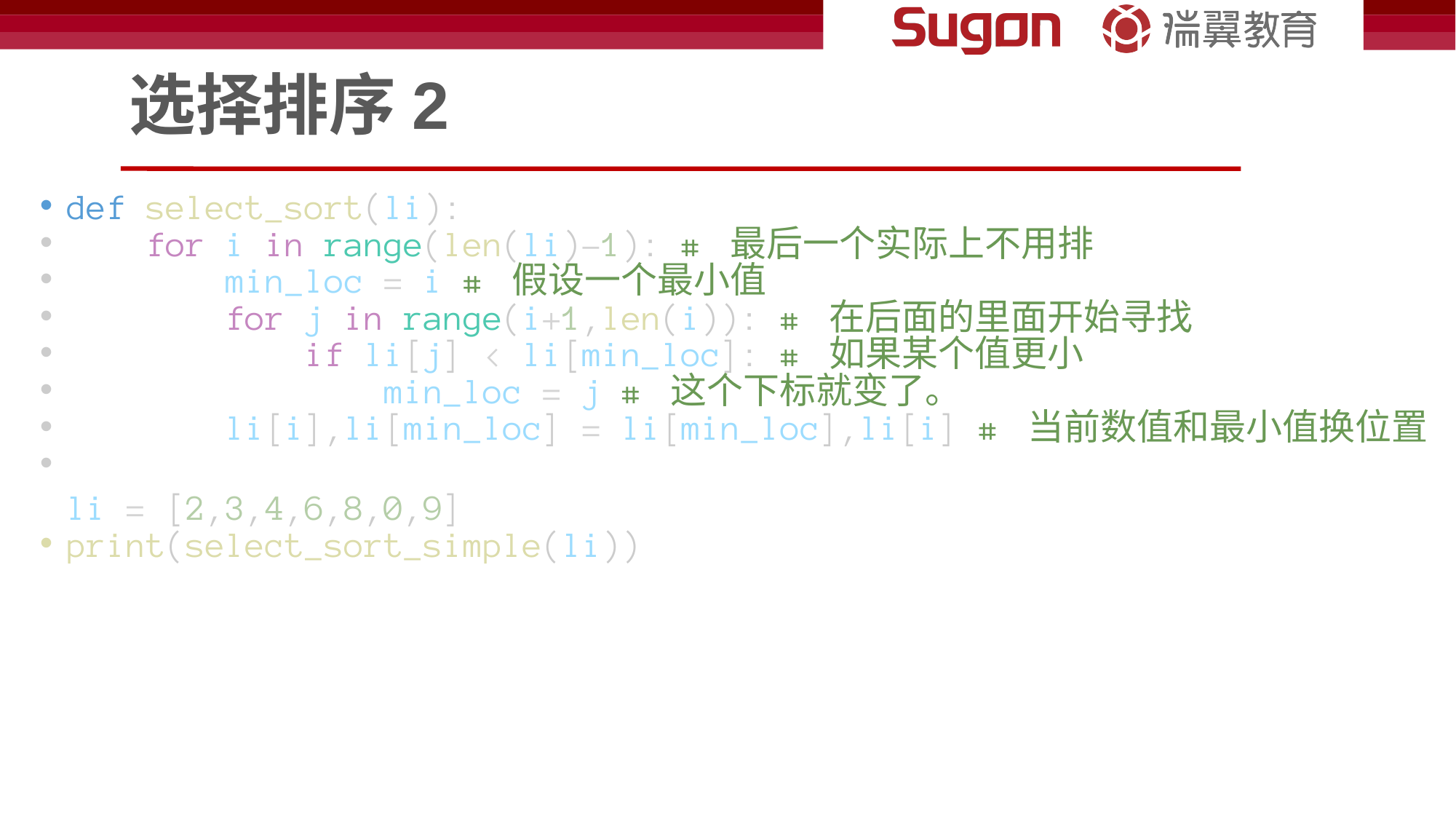

# 选择排序2
def select_sort(li):
    for i in range(len(li)-1): # 最后一个实际上不用排
        min_loc = i # 假设一个最小值
        for j in range(i+1,len(i)): # 在后面的里面开始寻找
            if li[j] < li[min_loc]: # 如果某个值更小
                min_loc = j # 这个下标就变了。
        li[i],li[min_loc] = li[min_loc],li[i] # 当前数值和最小值换位置
li = [2,3,4,6,8,0,9]
print(select_sort_simple(li))